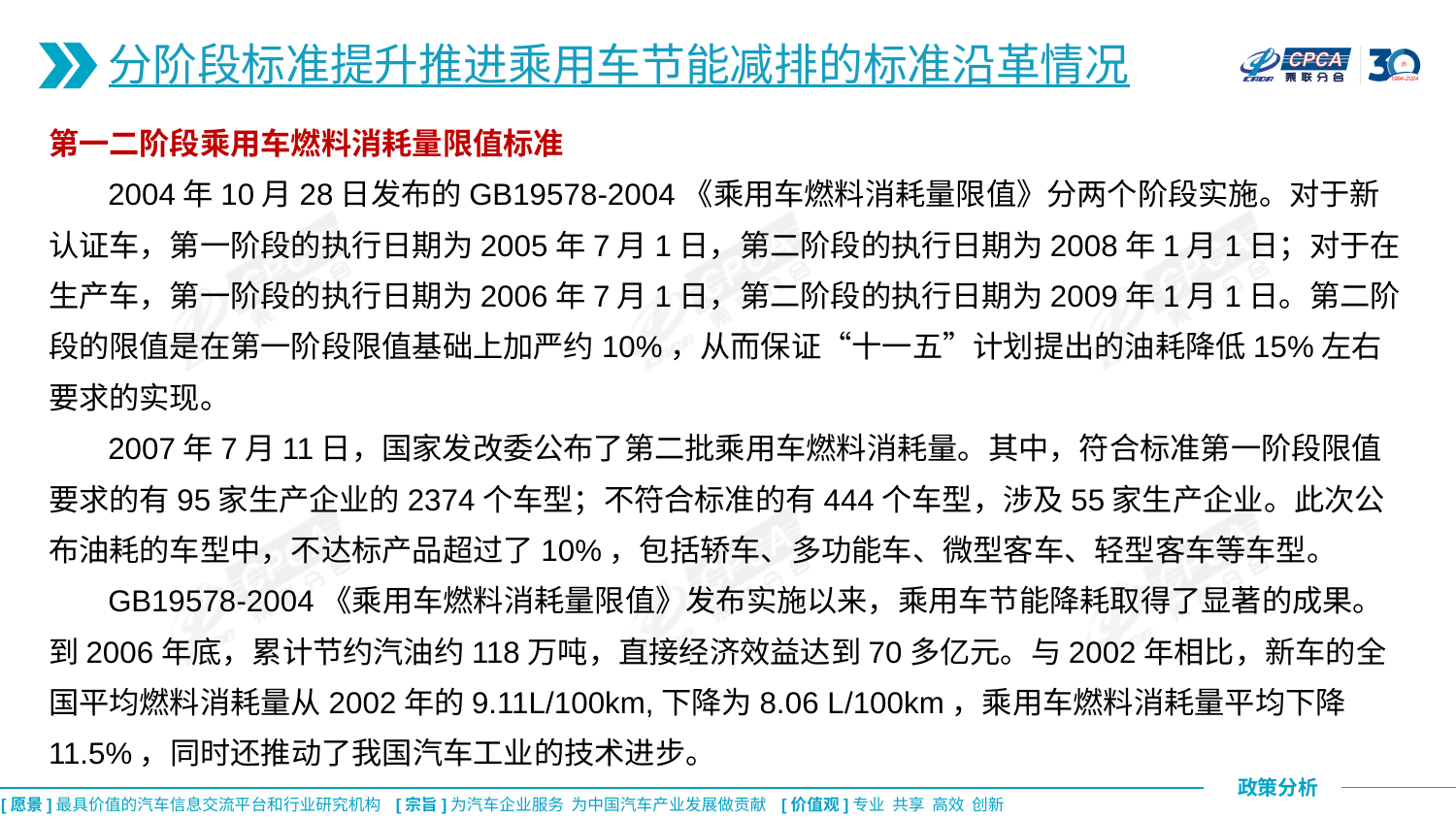

分阶段标准提升推进乘用车节能减排的标准沿革情况
第一二阶段乘用车燃料消耗量限值标准
       2004年10月28日发布的GB19578-2004《乘用车燃料消耗量限值》分两个阶段实施。对于新认证车，第一阶段的执行日期为2005年7月1日，第二阶段的执行日期为2008年1月1日；对于在生产车，第一阶段的执行日期为2006年7月1日，第二阶段的执行日期为2009年1月1日。第二阶段的限值是在第一阶段限值基础上加严约10%，从而保证“十一五”计划提出的油耗降低15%左右要求的实现。
       2007年7月11日，国家发改委公布了第二批乘用车燃料消耗量。其中，符合标准第一阶段限值要求的有95家生产企业的2374个车型；不符合标准的有444个车型，涉及55家生产企业。此次公布油耗的车型中，不达标产品超过了10%，包括轿车、多功能车、微型客车、轻型客车等车型。
       GB19578-2004《乘用车燃料消耗量限值》发布实施以来，乘用车节能降耗取得了显著的成果。到2006年底，累计节约汽油约118万吨，直接经济效益达到70多亿元。与2002年相比，新车的全国平均燃料消耗量从2002年的9.11L/100km,下降为8.06 L/100km，乘用车燃料消耗量平均下降11.5%，同时还推动了我国汽车工业的技术进步。